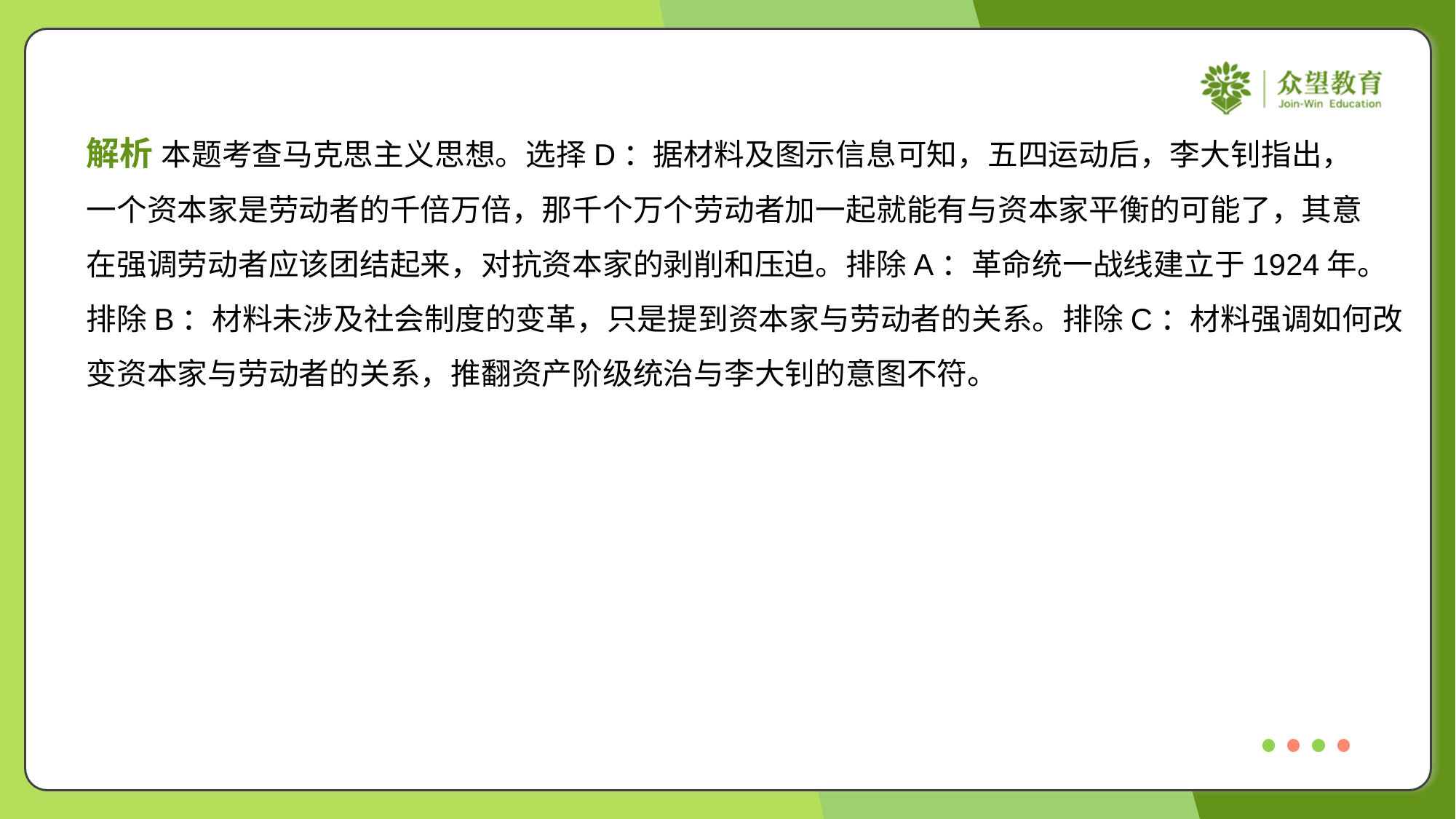

解析 本题考查马克思主义思想。选择D：据材料及图示信息可知，五四运动后，李大钊指出，
一个资本家是劳动者的千倍万倍，那千个万个劳动者加一起就能有与资本家平衡的可能了，其意
在强调劳动者应该团结起来，对抗资本家的剥削和压迫。排除A：革命统一战线建立于1924年。
排除B：材料未涉及社会制度的变革，只是提到资本家与劳动者的关系。排除C：材料强调如何改
变资本家与劳动者的关系，推翻资产阶级统治与李大钊的意图不符。